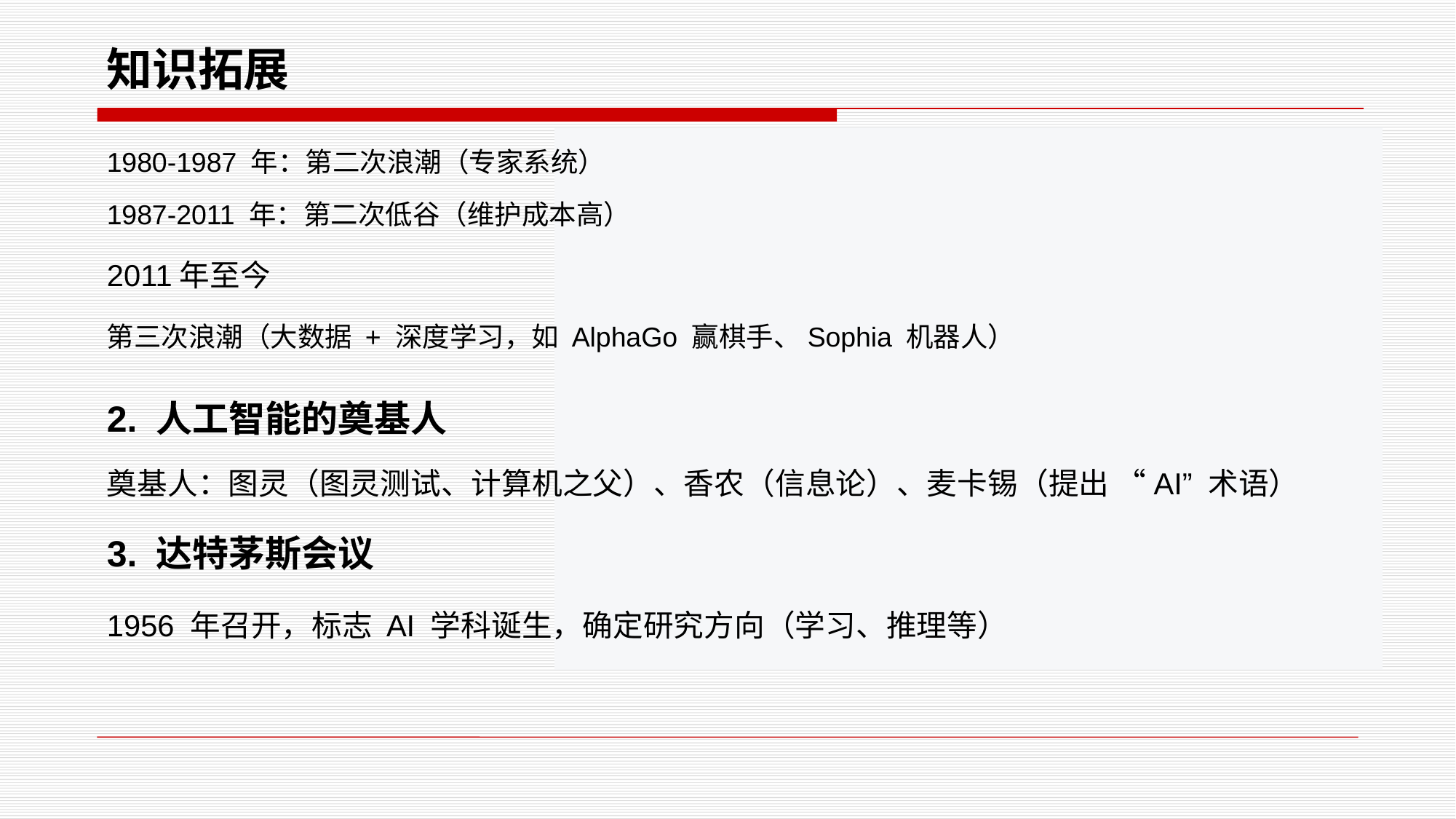

知识拓展

1980-1987 年：第二次浪潮（专家系统）
1987-2011 年：第二次低谷（维护成本高）
2011年至今
第三次浪潮（大数据 + 深度学习，如 AlphaGo 赢棋手、Sophia 机器人）
2. 人工智能的奠基人
奠基人：图灵（图灵测试、计算机之父）、香农（信息论）、麦卡锡（提出 “AI” 术语）
3. 达特茅斯会议
1956 年召开，标志 AI 学科诞生，确定研究方向（学习、推理等）

41